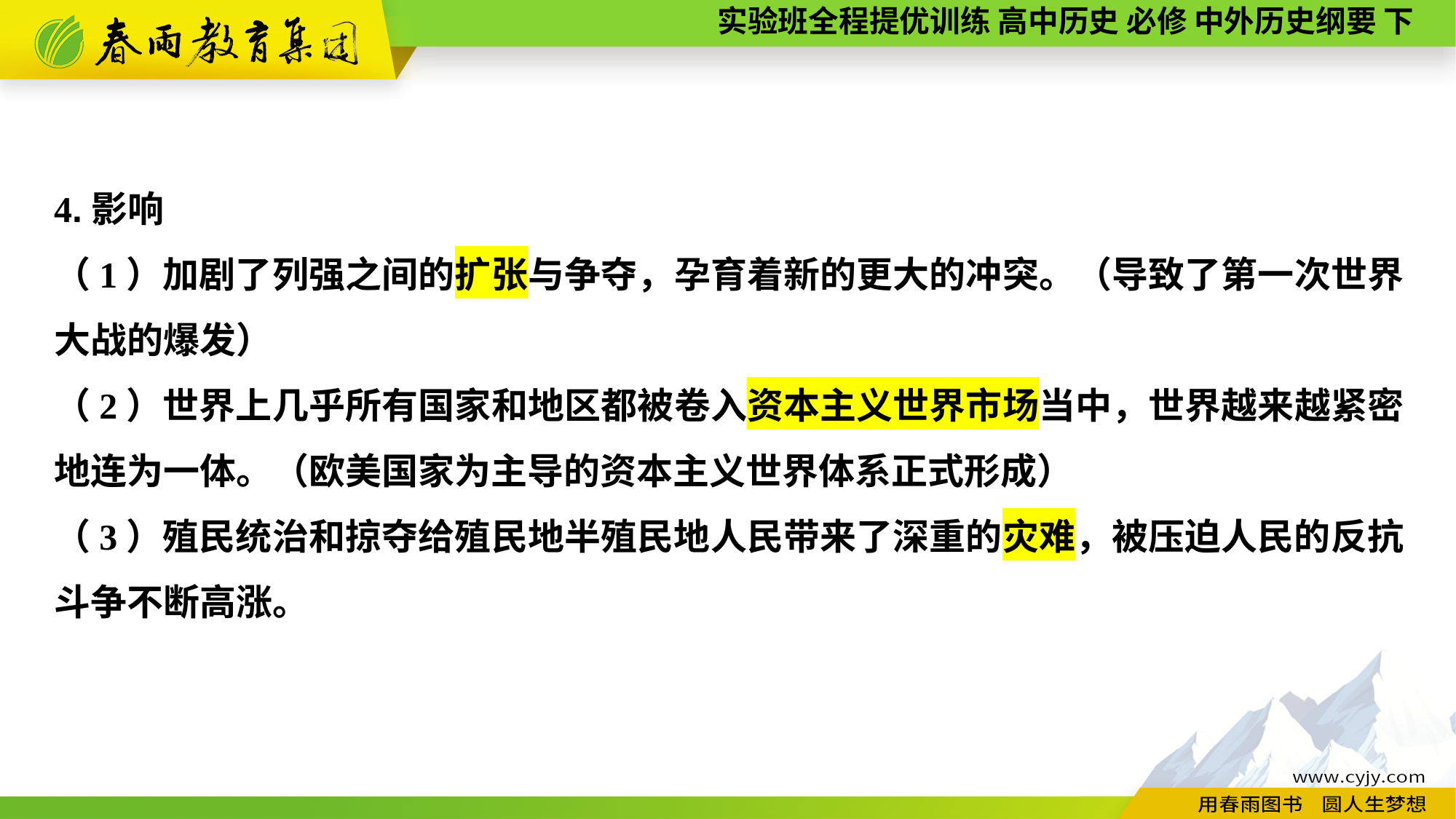

4.影响
（1）加剧了列强之间的扩张与争夺，孕育着新的更大的冲突。（导致了第一次世界大战的爆发）
（2）世界上几乎所有国家和地区都被卷入资本主义世界市场当中，世界越来越紧密地连为一体。（欧美国家为主导的资本主义世界体系正式形成）
（3）殖民统治和掠夺给殖民地半殖民地人民带来了深重的灾难，被压迫人民的反抗斗争不断高涨。